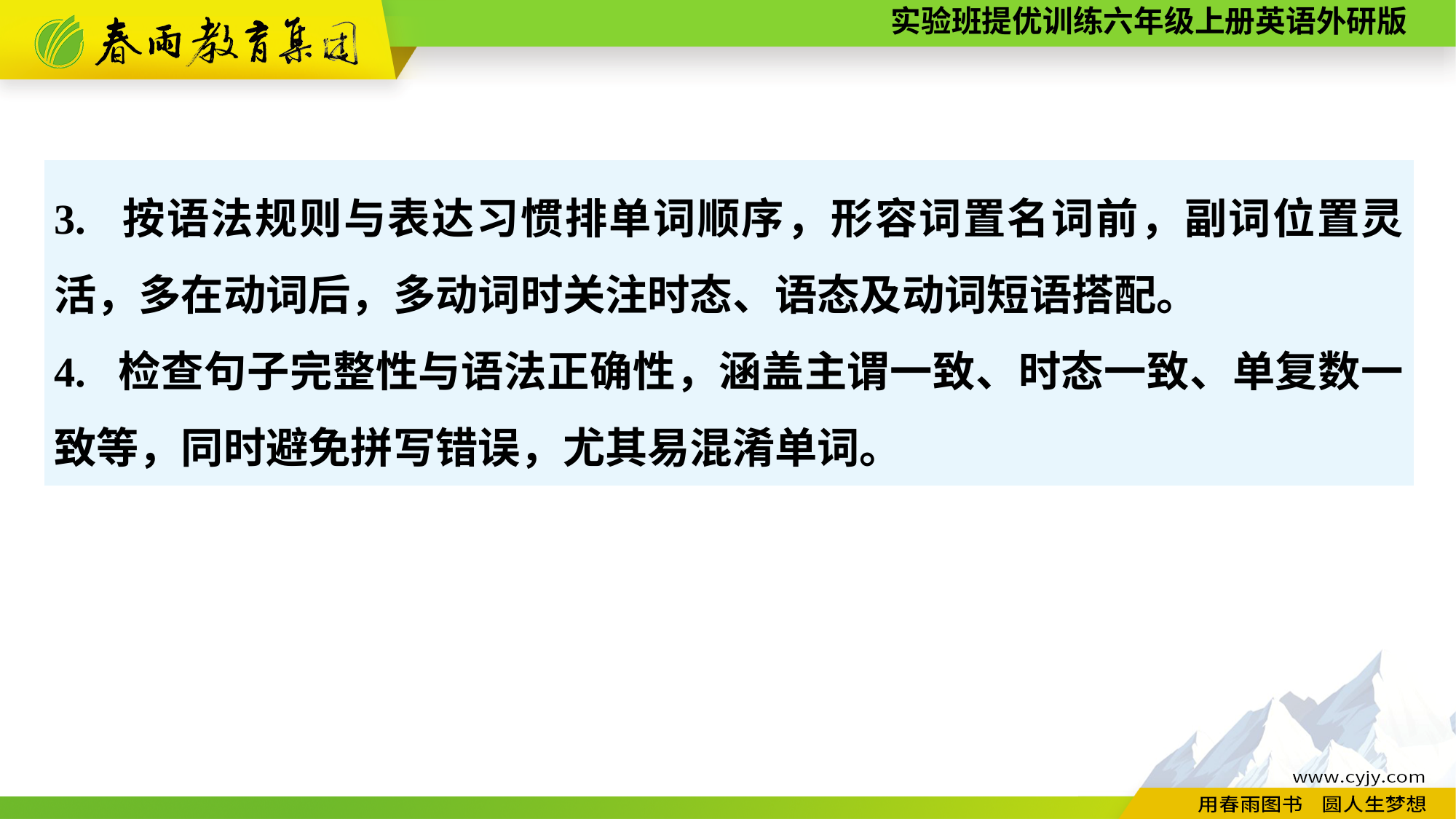

3.  按语法规则与表达习惯排单词顺序，形容词置名词前，副词位置灵活，多在动词后，多动词时关注时态、语态及动词短语搭配。
4.  检查句子完整性与语法正确性，涵盖主谓一致、时态一致、单复数一致等，同时避免拼写错误，尤其易混淆单词。